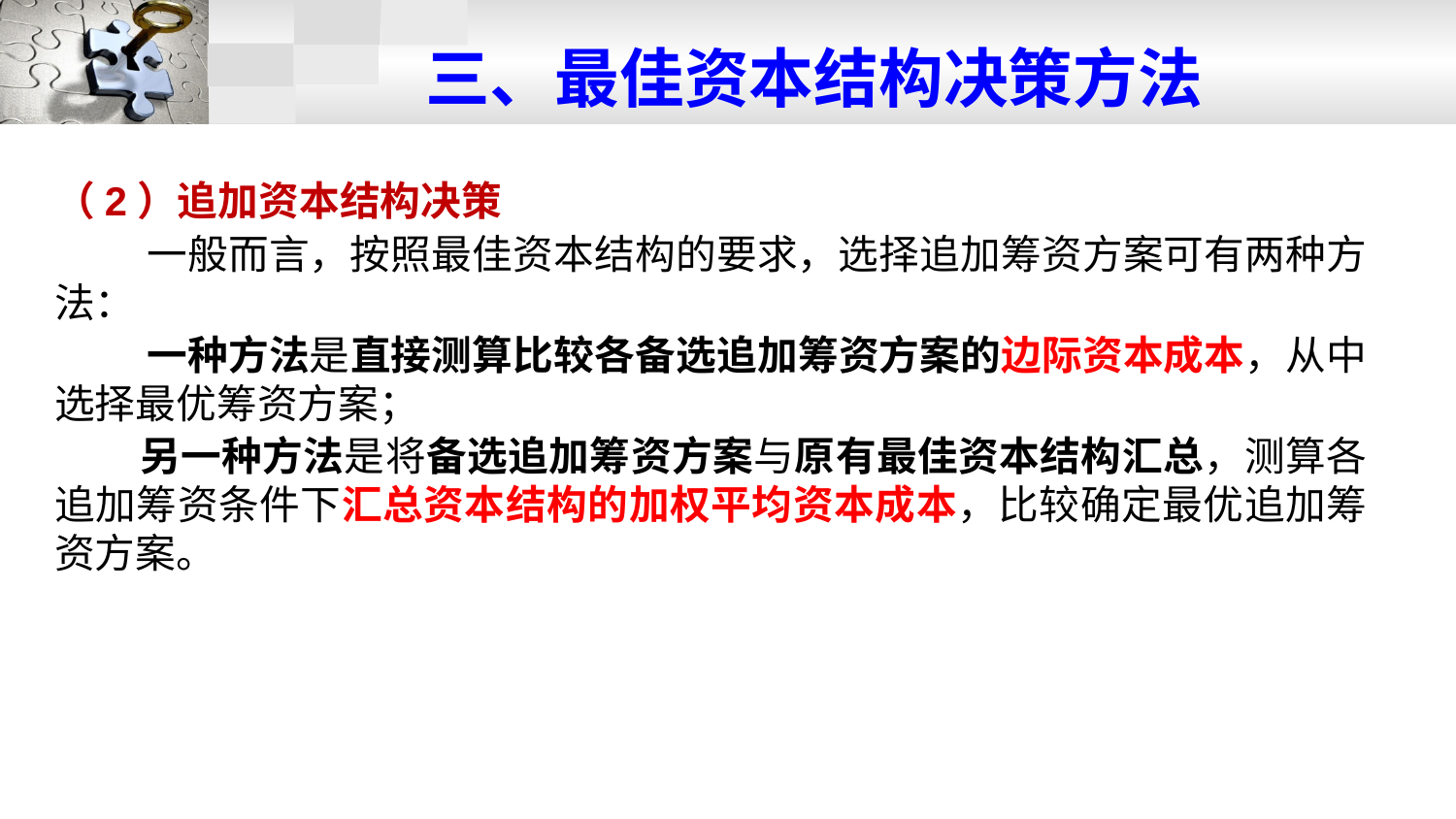

三、最佳资本结构决策方法
（2）追加资本结构决策
         一般而言，按照最佳资本结构的要求，选择追加筹资方案可有两种方法：
         一种方法是直接测算比较各备选追加筹资方案的边际资本成本，从中选择最优筹资方案；
        另一种方法是将备选追加筹资方案与原有最佳资本结构汇总，测算各追加筹资条件下汇总资本结构的加权平均资本成本，比较确定最优追加筹资方案。